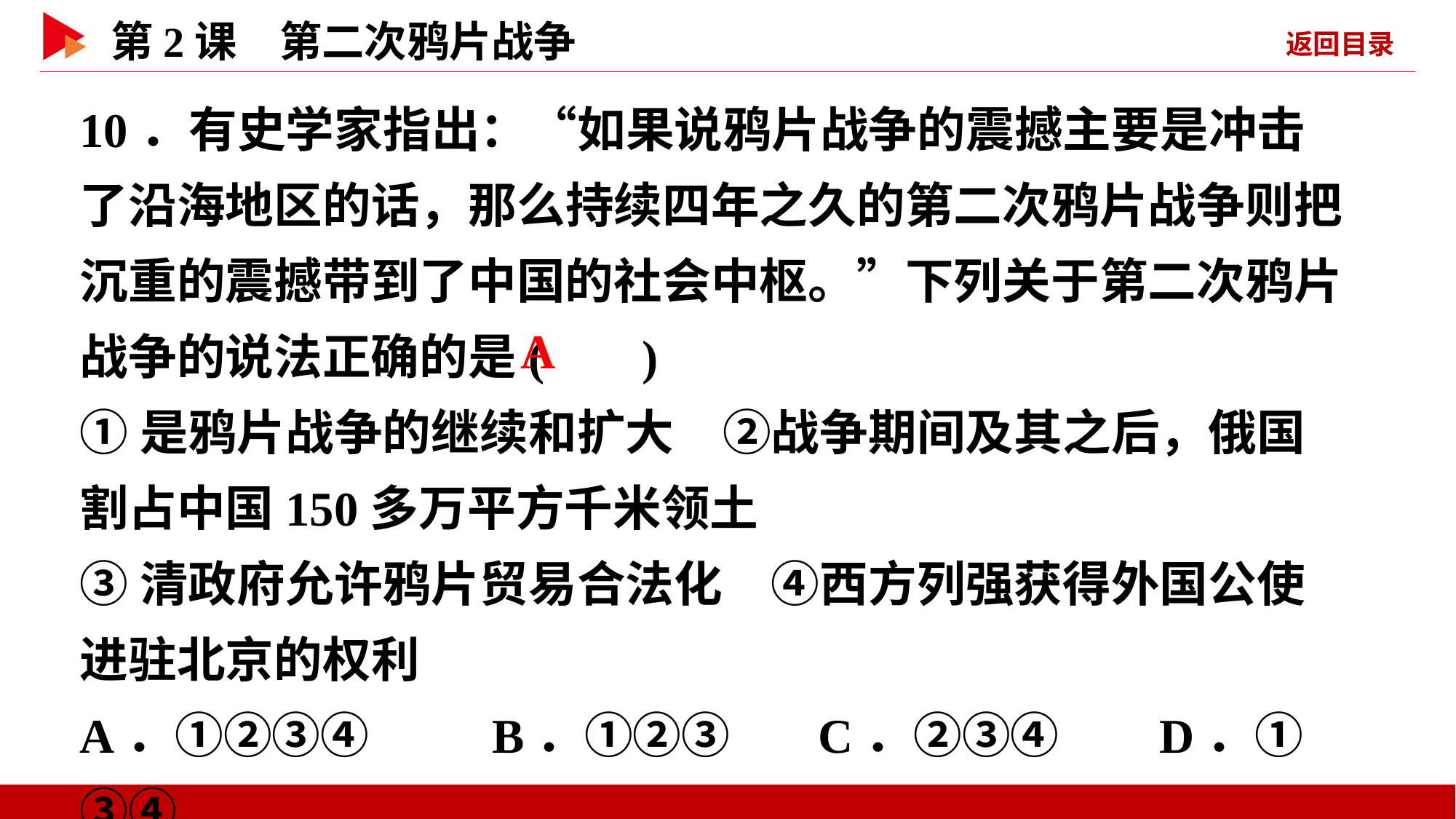

10．有史学家指出：“如果说鸦片战争的震撼主要是冲击了沿海地区的话，那么持续四年之久的第二次鸦片战争则把沉重的震撼带到了中国的社会中枢。”下列关于第二次鸦片战争的说法正确的是(        )
①是鸦片战争的继续和扩大　②战争期间及其之后，俄国割占中国150多万平方千米领土
③清政府允许鸦片贸易合法化　④西方列强获得外国公使进驻北京的权利
A．①②③④          B．①②③       C．②③④        D．①③④
   A